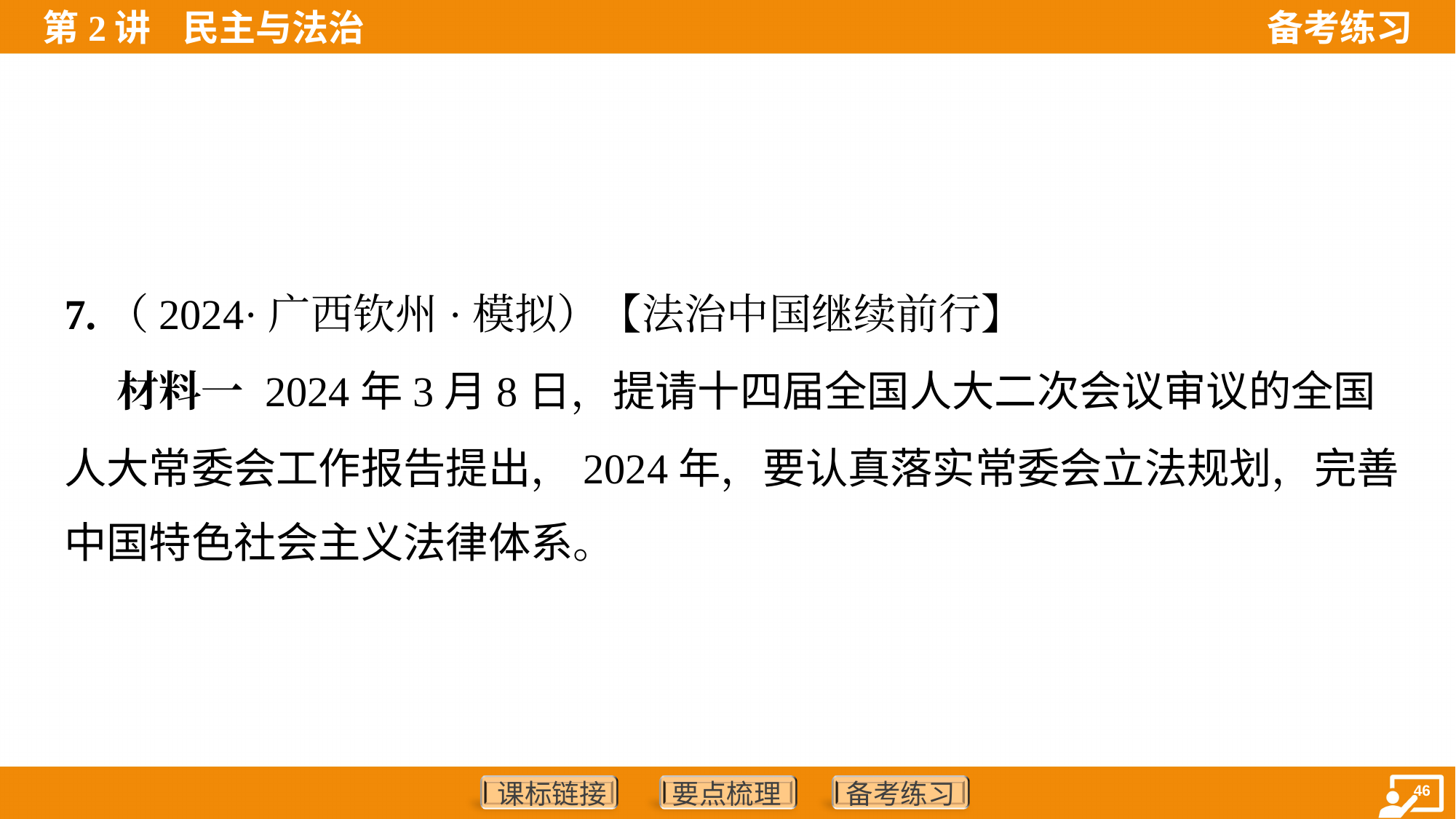

7.（2024·广西钦州·模拟）【法治中国继续前行】
    材料一 2024年3月8日，提请十四届全国人大二次会议审议的全国
人大常委会工作报告提出，2024年，要认真落实常委会立法规划，完善
中国特色社会主义法律体系。